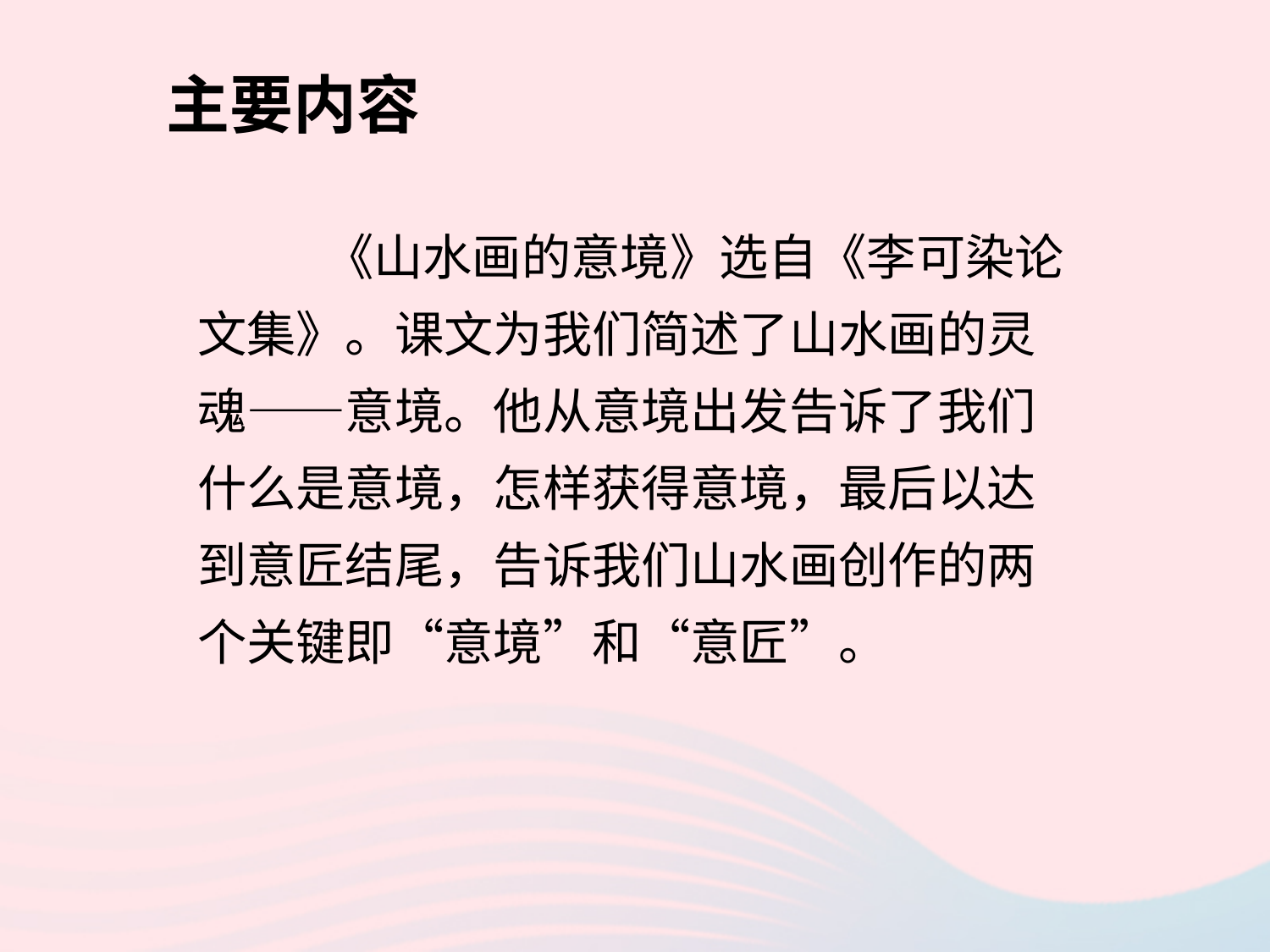

主要内容
	《山水画的意境》选自《李可染论文集》。课文为我们简述了山水画的灵魂——意境。他从意境出发告诉了我们什么是意境，怎样获得意境，最后以达到意匠结尾，告诉我们山水画创作的两个关键即“意境”和“意匠”。